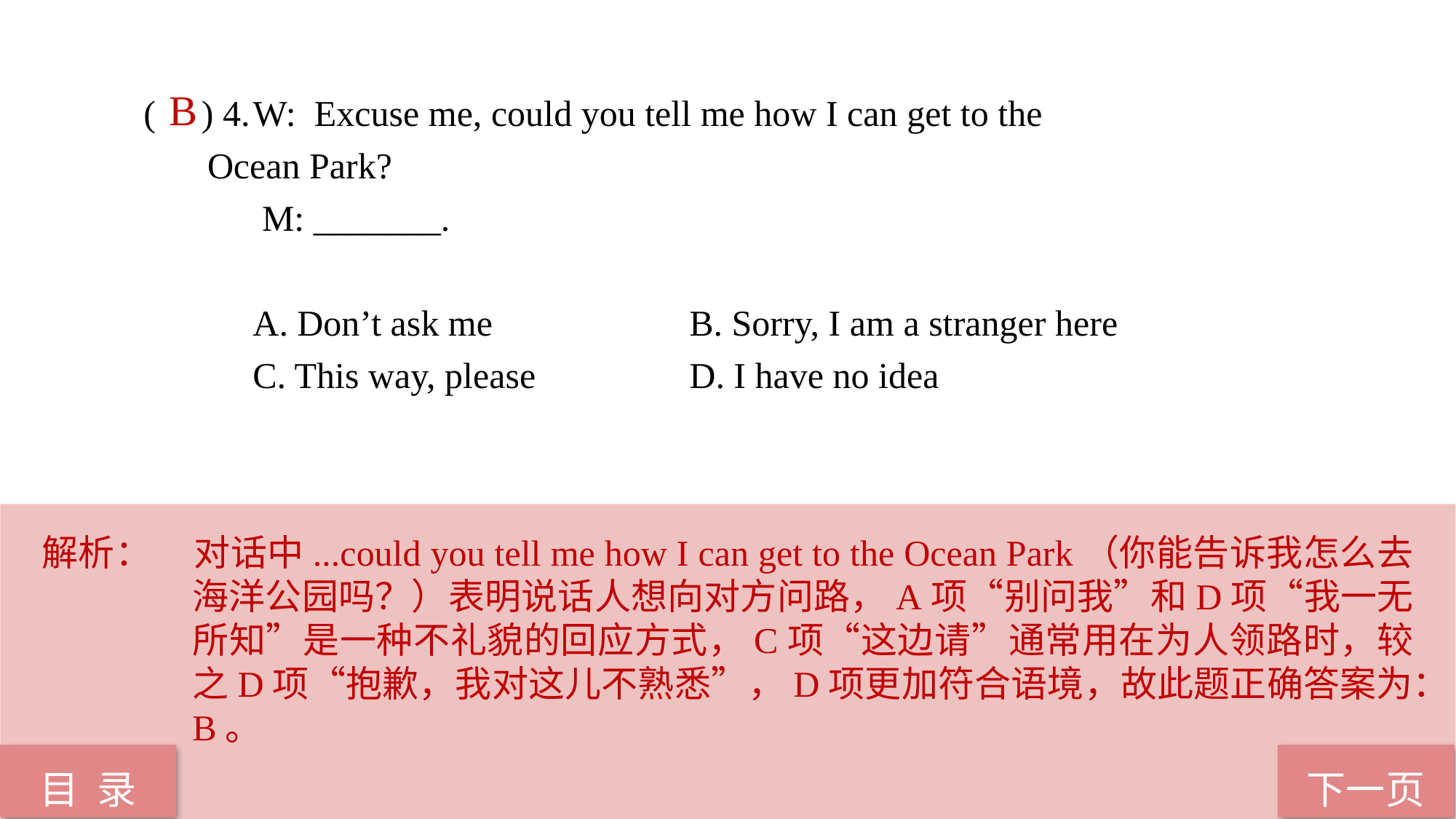

(     ) 4.	W:  Excuse me, could you tell me how I can get to the 	        Ocean Park?
	 M: _______.

	A. Don’t ask me 		B. Sorry, I am a stranger here
	C. This way, please 		D. I have no idea
B
解析：	对话中...could you tell me how I can get to the Ocean Park（你能告诉我怎么去海洋公园吗？）表明说话人想向对方问路，A项“别问我”和D项“我一无所知”是一种不礼貌的回应方式，C项“这边请”通常用在为人领路时，较之D项“抱歉，我对这儿不熟悉”，D项更加符合语境，故此题正确答案为：B。